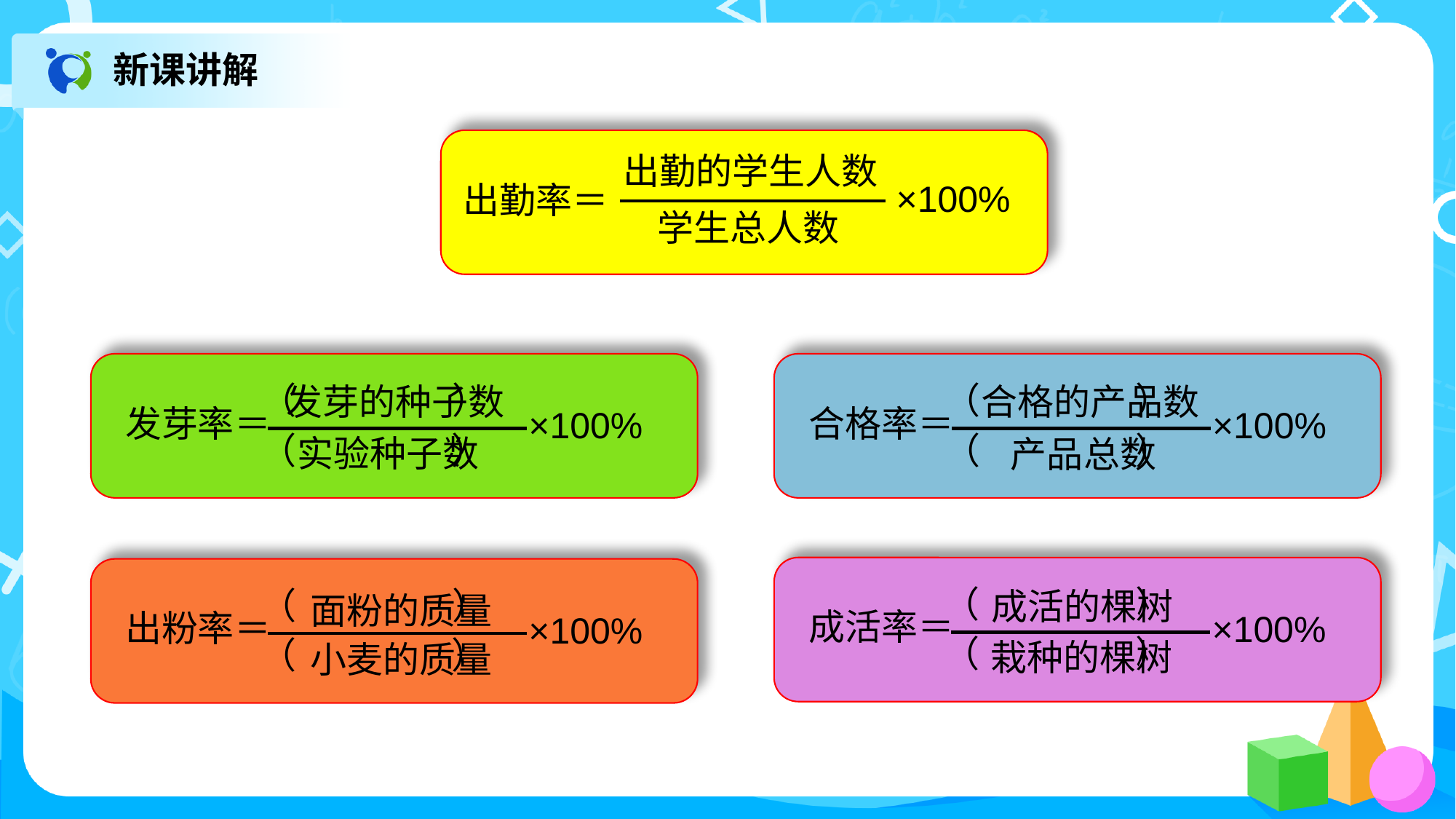

新课讲解

出勤的学生人数
×100%
出勤率＝
学生总人数

（                   ）
发芽率＝
×100%
（                   ）

（                   ）
合格率＝
×100%
（                   ）
合格的产品数
发芽的种子数
实验种子数
产品总数

（                   ）
成活率＝
×100%
（                   ）

（                   ）
出粉率＝
×100%
（                   ）
成活的棵树
面粉的质量
栽种的棵树
小麦的质量